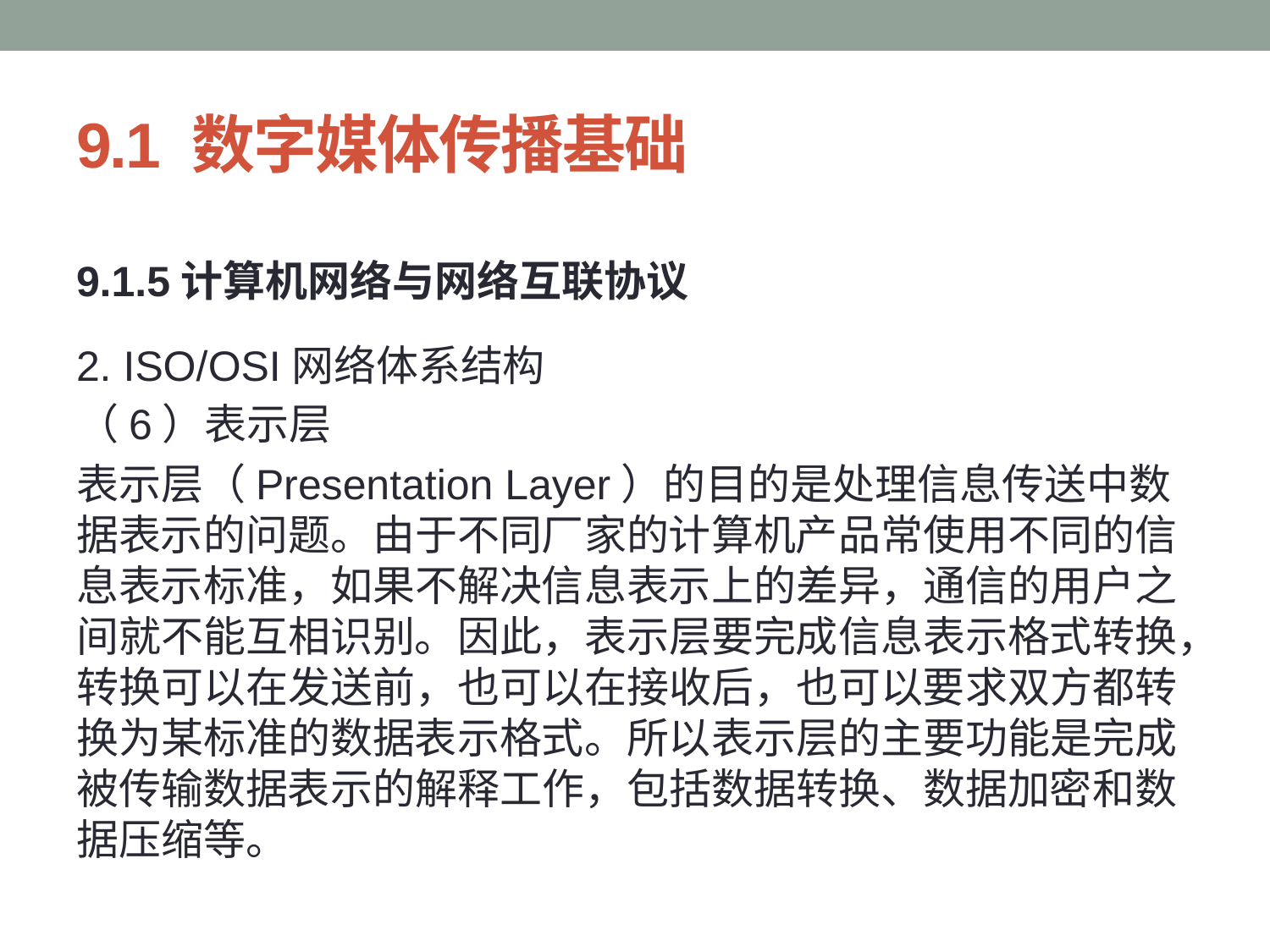

# 9.1 数字媒体传播基础
9.1.5计算机网络与网络互联协议
2. ISO/OSI网络体系结构
（6）表示层
表示层（Presentation Layer）的目的是处理信息传送中数据表示的问题。由于不同厂家的计算机产品常使用不同的信息表示标准，如果不解决信息表示上的差异，通信的用户之间就不能互相识别。因此，表示层要完成信息表示格式转换，转换可以在发送前，也可以在接收后，也可以要求双方都转换为某标准的数据表示格式。所以表示层的主要功能是完成被传输数据表示的解释工作，包括数据转换、数据加密和数据压缩等。